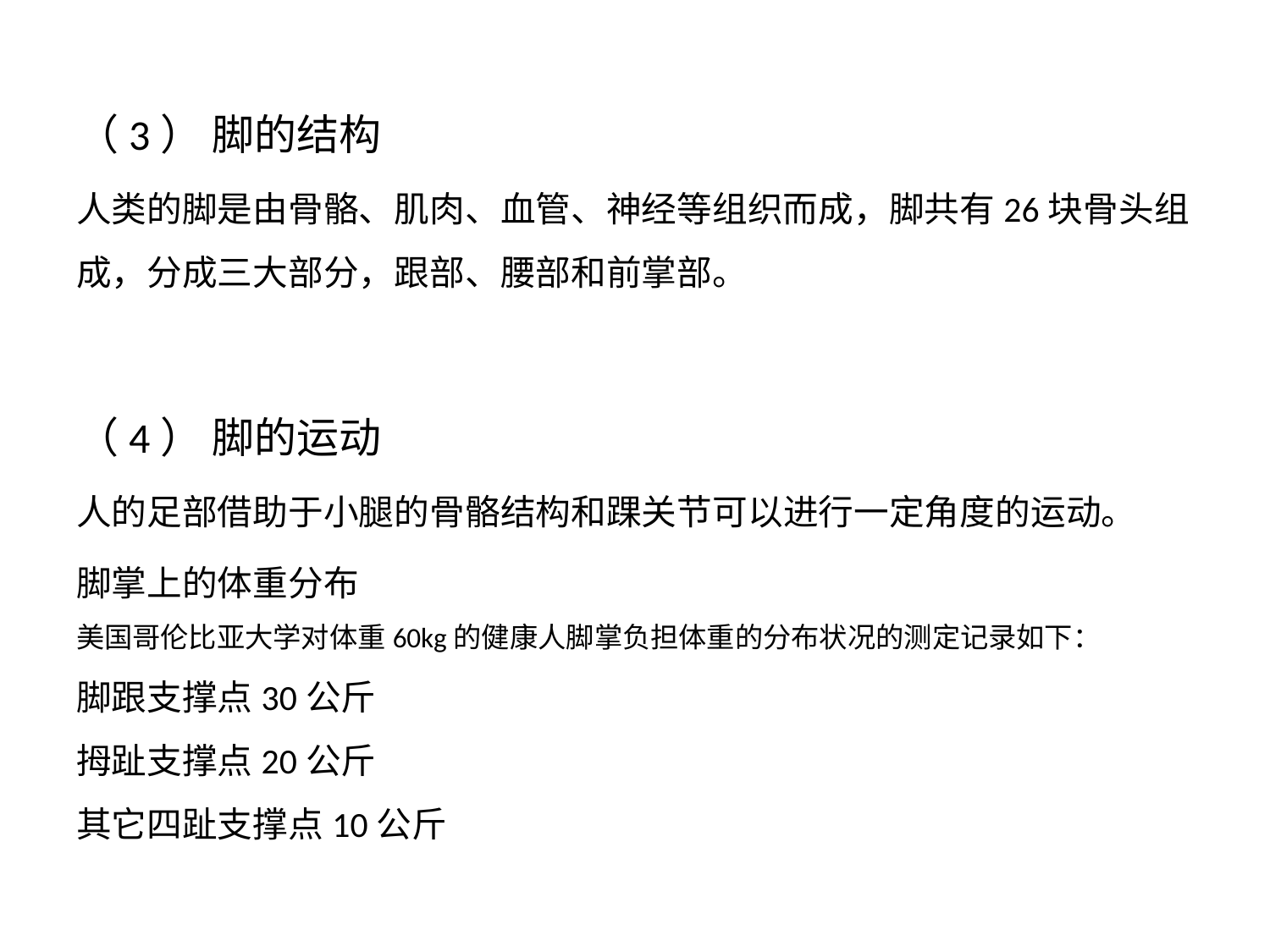

（3） 脚的结构
人类的脚是由骨骼、肌肉、血管、神经等组织而成，脚共有26块骨头组成，分成三大部分，跟部、腰部和前掌部。

（4） 脚的运动
人的足部借助于小腿的骨骼结构和踝关节可以进行一定角度的运动。
脚掌上的体重分布
美国哥伦比亚大学对体重60kg的健康人脚掌负担体重的分布状况的测定记录如下：
脚跟支撑点30公斤
拇趾支撑点20公斤
其它四趾支撑点10公斤